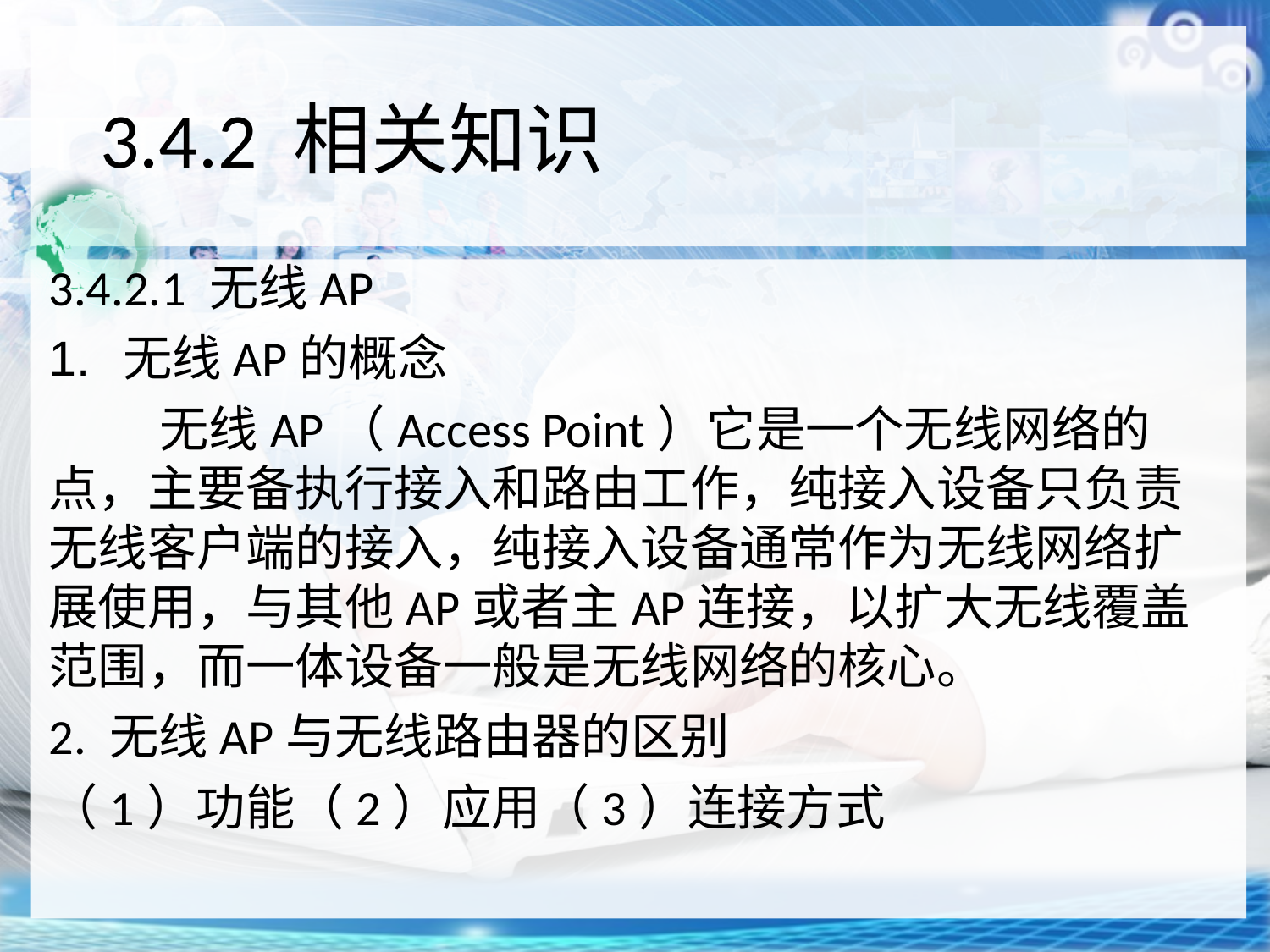

# 3.4.2 相关知识
3.4.2.1 无线AP
无线AP的概念
         无线AP（Access Point）它是一个无线网络的点，主要备执行接入和路由工作，纯接入设备只负责无线客户端的接入，纯接入设备通常作为无线网络扩展使用，与其他AP或者主AP连接，以扩大无线覆盖范围，而一体设备一般是无线网络的核心。
2. 无线AP与无线路由器的区别
（1）功能（2）应用（3）连接方式